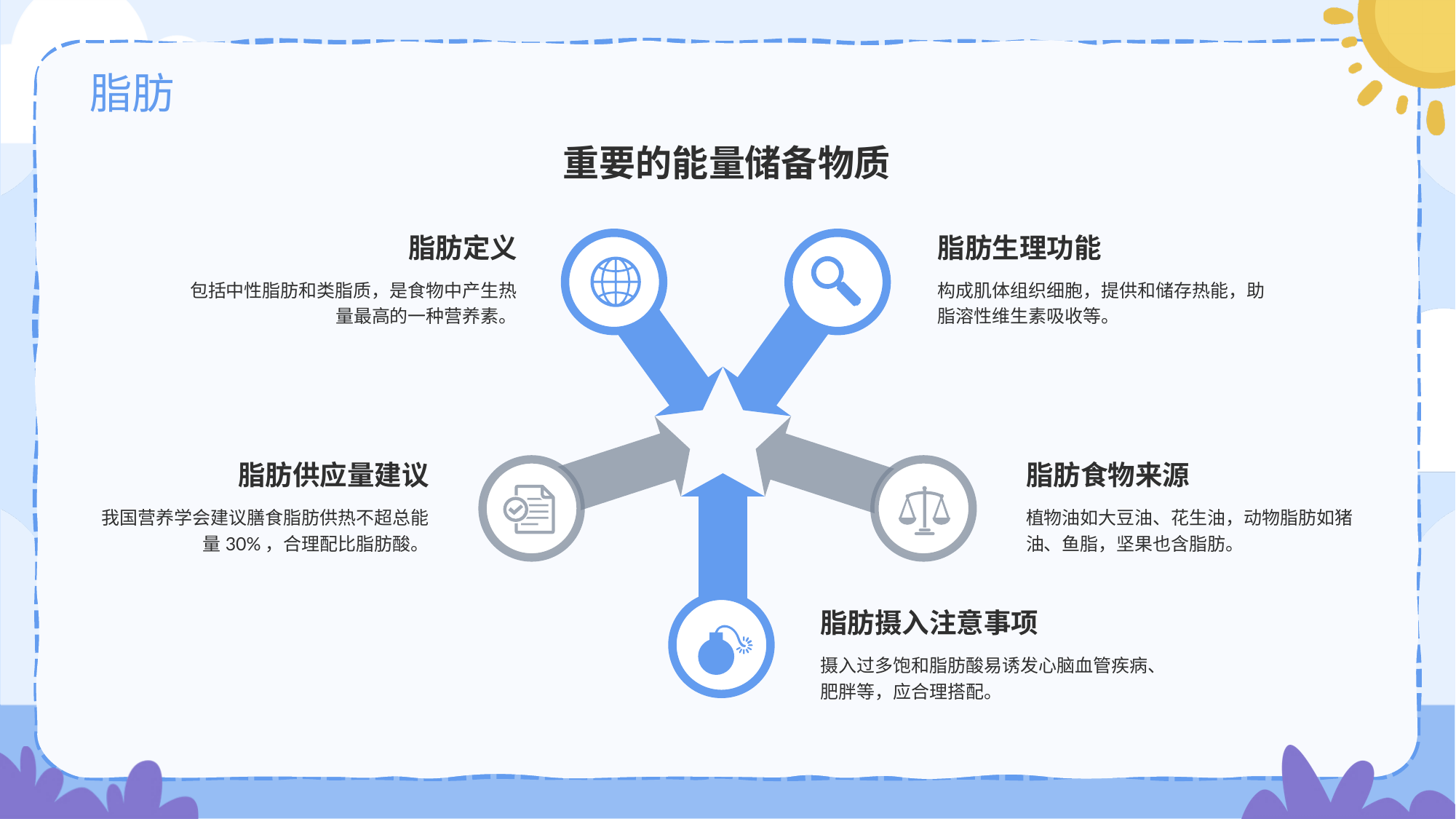

# 脂肪
重要的能量储备物质
脂肪定义

包括中性脂肪和类脂质，是食物中产生热量最高的一种营养素。
脂肪生理功能

构成肌体组织细胞，提供和储存热能，助脂溶性维生素吸收等。

脂肪供应量建议

我国营养学会建议膳食脂肪供热不超总能量30%，合理配比脂肪酸。
脂肪食物来源

植物油如大豆油、花生油，动物脂肪如猪油、鱼脂，坚果也含脂肪。
脂肪摄入注意事项

摄入过多饱和脂肪酸易诱发心脑血管疾病、肥胖等，应合理搭配。